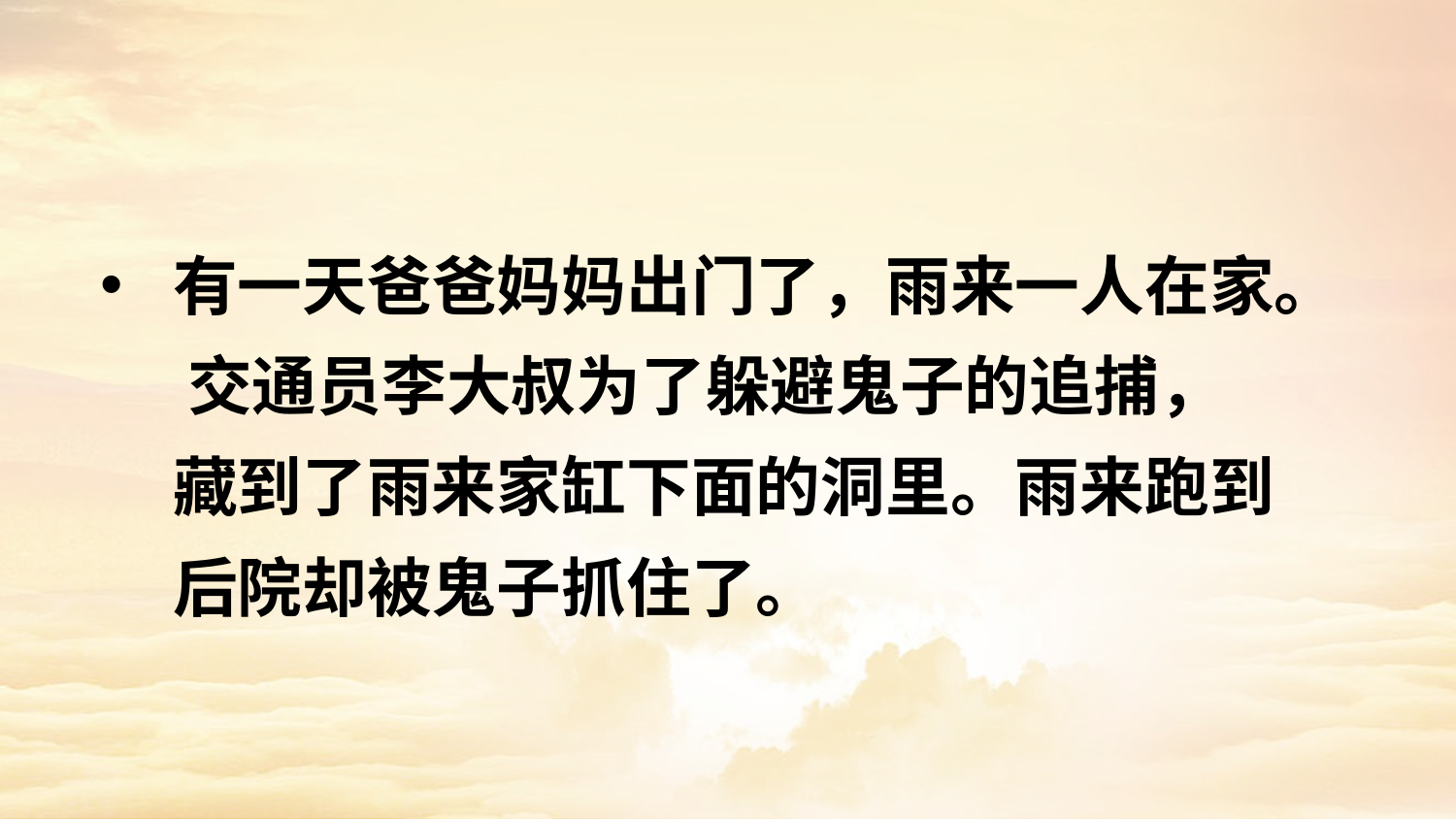

有一天爸爸妈妈出门了，雨来一人在家。 交通员李大叔为了躲避鬼子的追捕，藏到了雨来家缸下面的洞里。雨来跑到后院却被鬼子抓住了。